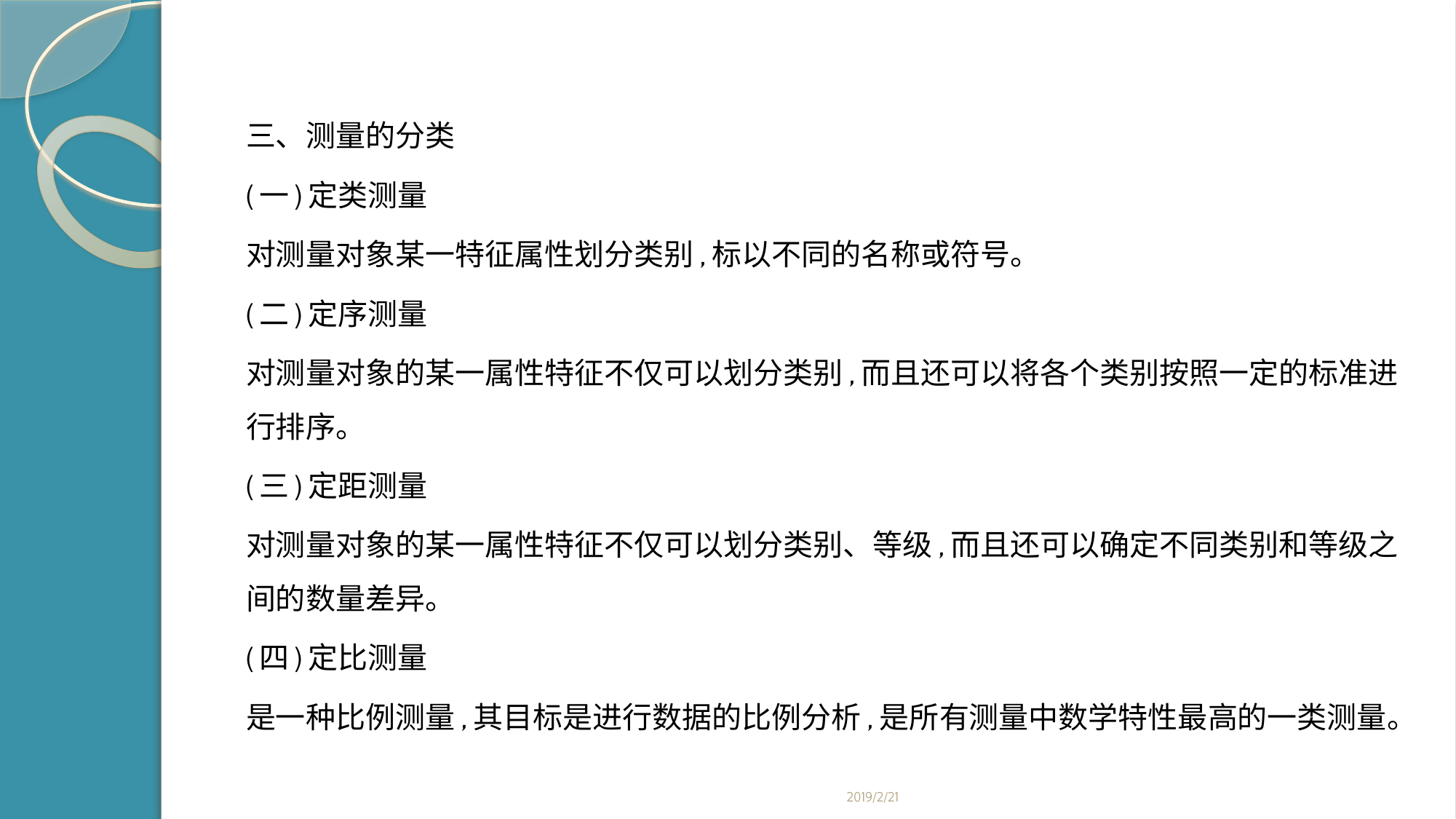

#
三、测量的分类
(一)定类测量
对测量对象某一特征属性划分类别,标以不同的名称或符号。
(二)定序测量
对测量对象的某一属性特征不仅可以划分类别,而且还可以将各个类别按照一定的标准进行排序。
(三)定距测量
对测量对象的某一属性特征不仅可以划分类别、等级,而且还可以确定不同类别和等级之间的数量差异。
(四)定比测量
是一种比例测量,其目标是进行数据的比例分析,是所有测量中数学特性最高的一类测量。
2019/2/21